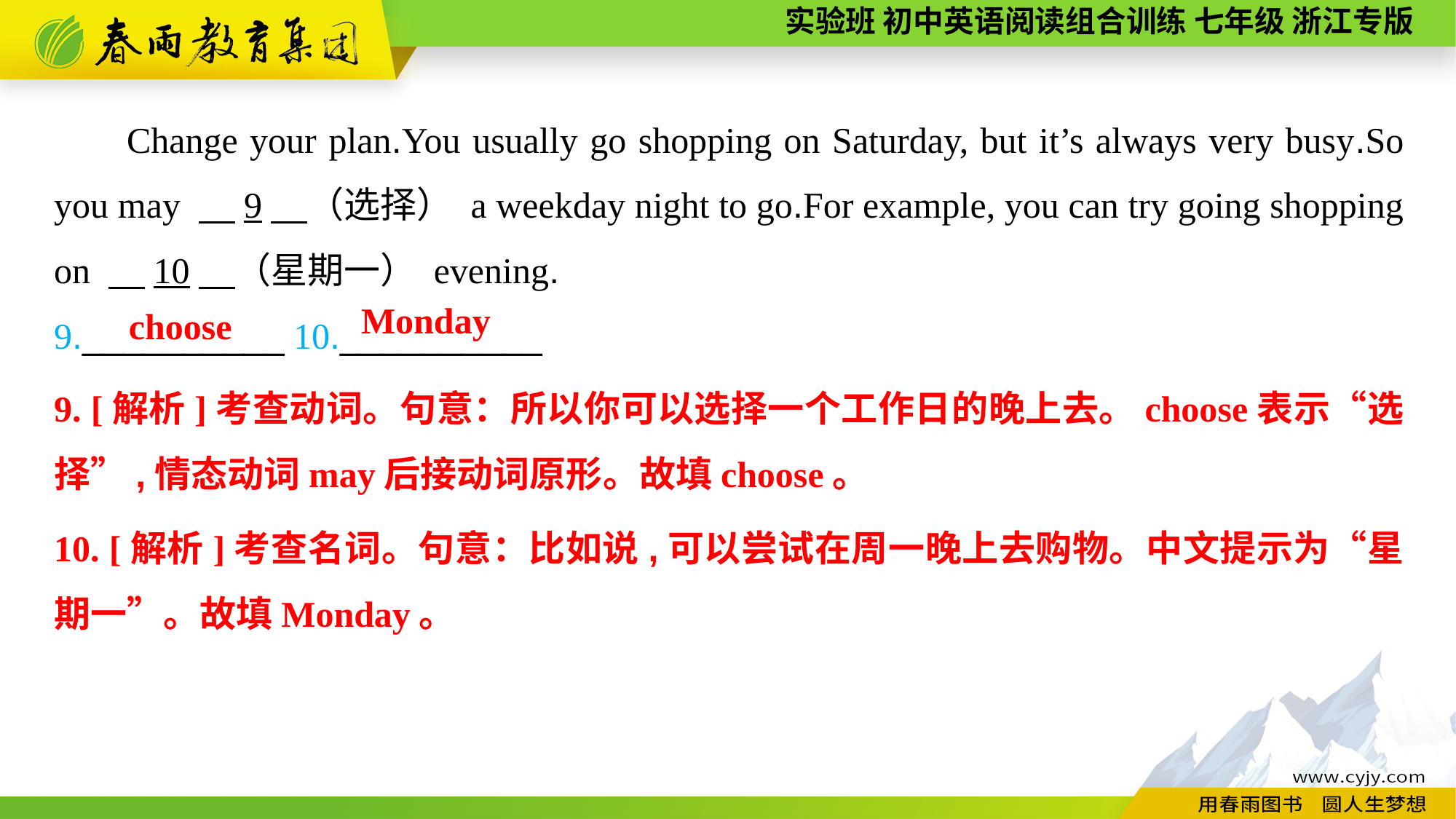

Change your plan.You usually go shopping on Saturday, but it’s always very busy.So you may 　9　（选择） a weekday night to go.For example, you can try going shopping on 　10　（星期一） evening.
9.__________ 10.__________
Monday
choose
9. [解析]考查动词。句意：所以你可以选择一个工作日的晚上去。choose表示“选择”,情态动词may后接动词原形。故填choose。
10. [解析]考查名词。句意：比如说,可以尝试在周一晚上去购物。中文提示为“星期一”。故填Monday。